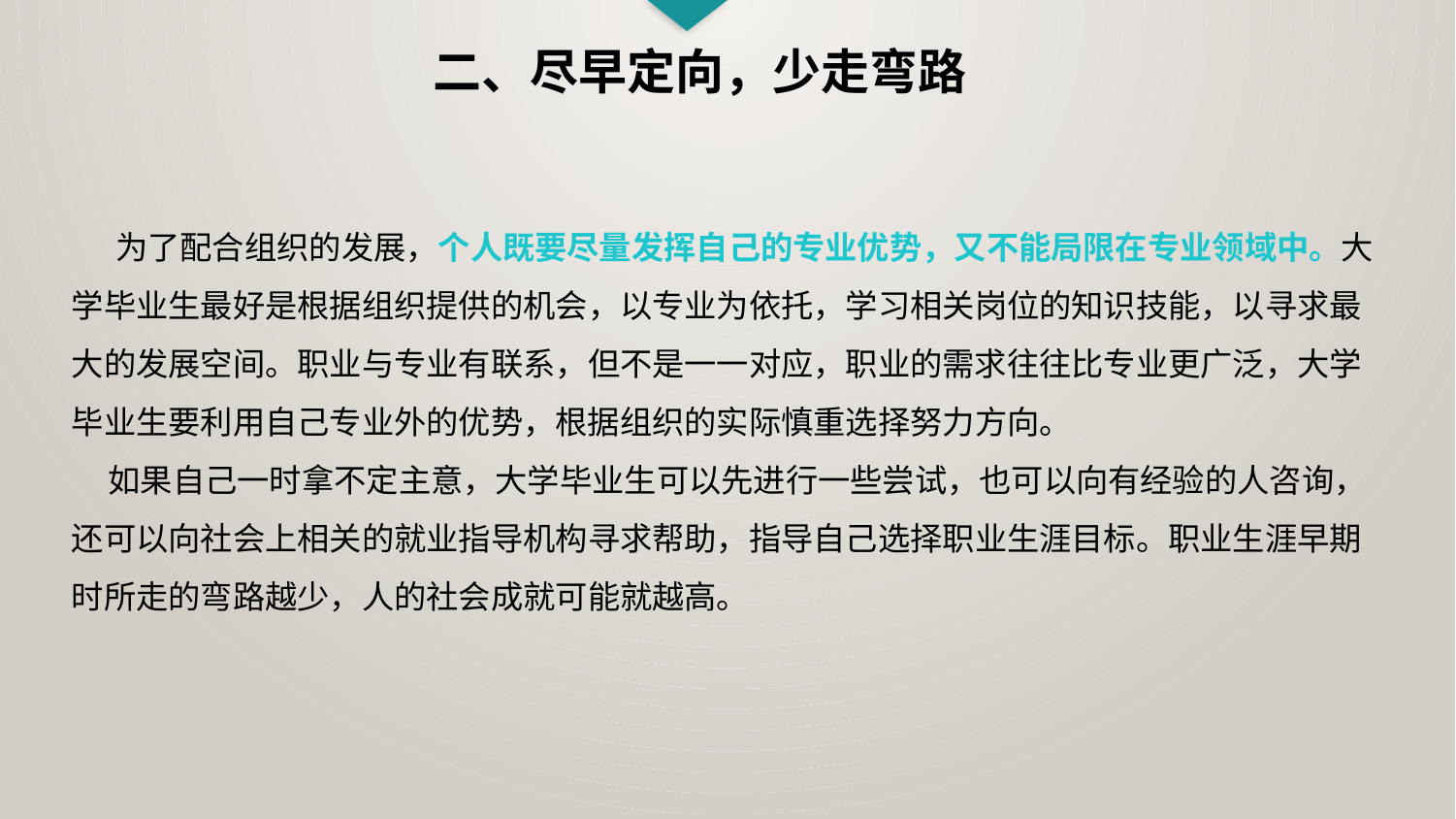

二、尽早定向，少走弯路
     为了配合组织的发展，个人既要尽量发挥自己的专业优势，又不能局限在专业领域中。大学毕业生最好是根据组织提供的机会，以专业为依托，学习相关岗位的知识技能，以寻求最大的发展空间。职业与专业有联系，但不是一一对应，职业的需求往往比专业更广泛，大学毕业生要利用自己专业外的优势，根据组织的实际慎重选择努力方向。
    如果自己一时拿不定主意，大学毕业生可以先进行一些尝试，也可以向有经验的人咨询，还可以向社会上相关的就业指导机构寻求帮助，指导自己选择职业生涯目标。职业生涯早期时所走的弯路越少，人的社会成就可能就越高。
77